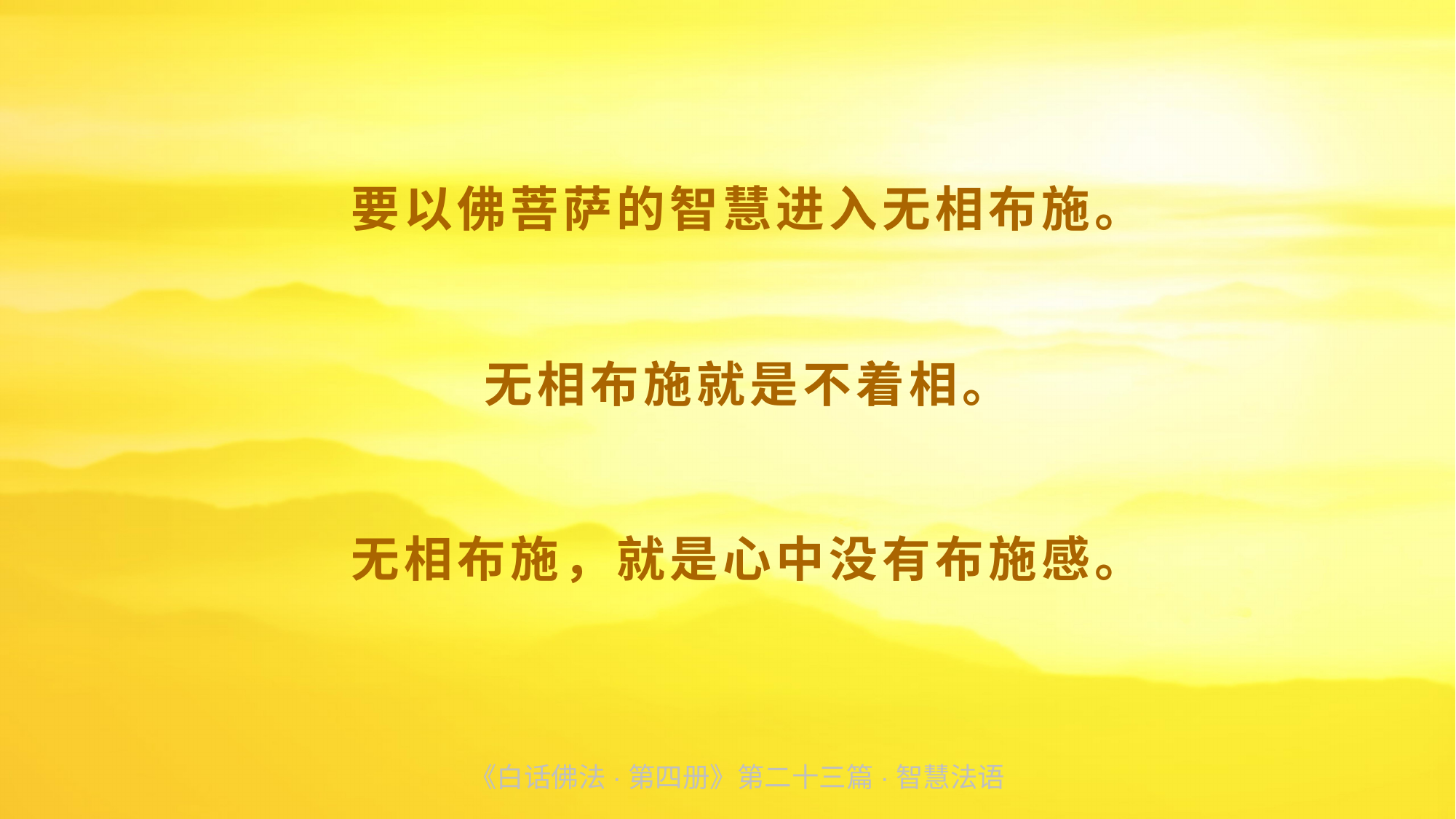

要以佛菩萨的智慧进入无相布施。

无相布施就是不着相。

无相布施，就是心中没有布施感。
  《白话佛法·第四册》第二十三篇·智慧法语